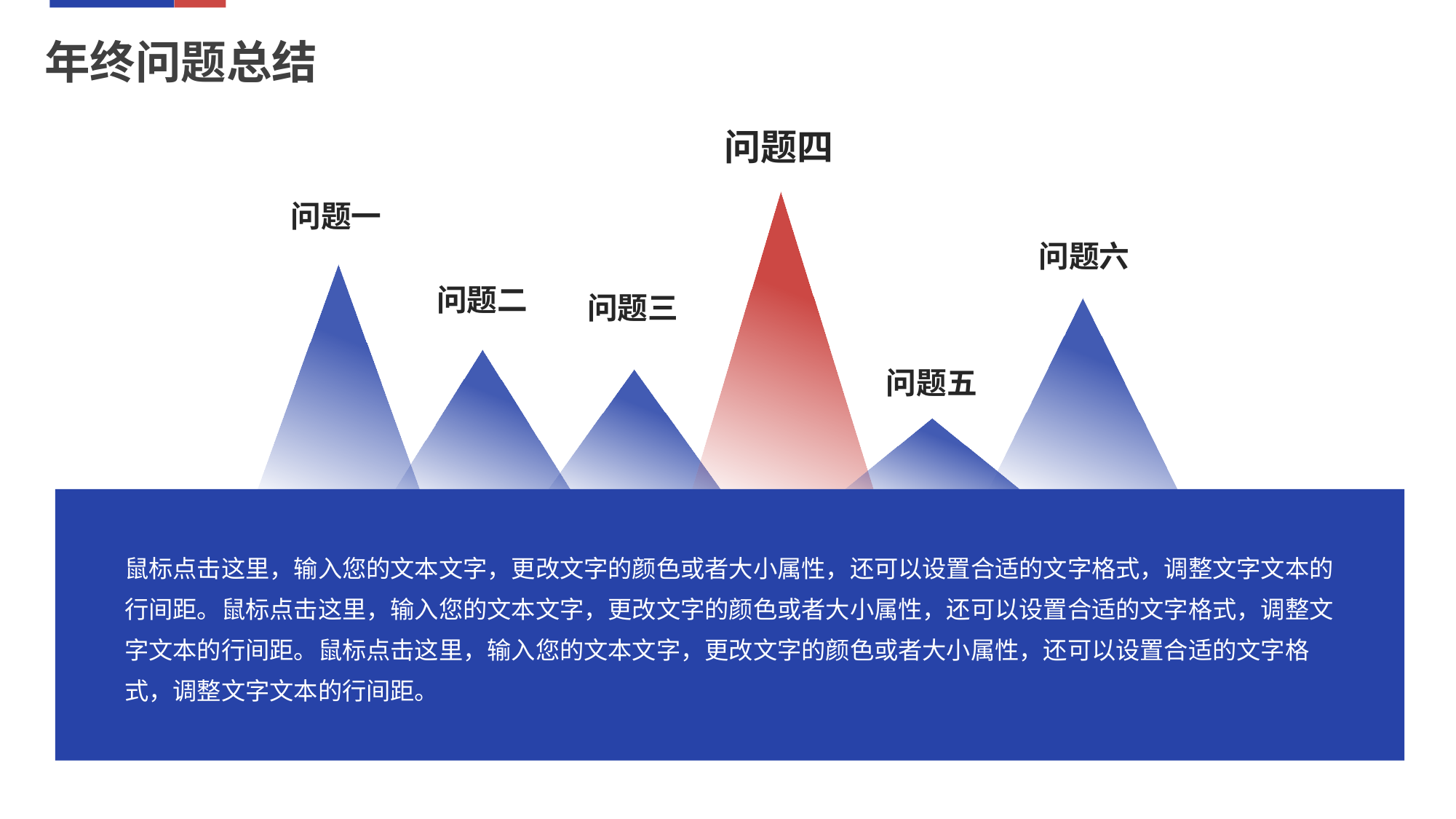

年终问题总结
问题四
问题一

问题六

问题二
问题三

问题五

鼠标点击这里，输入您的文本文字，更改文字的颜色或者大小属性，还可以设置合适的文字格式，调整文字文本的行间距。鼠标点击这里，输入您的文本文字，更改文字的颜色或者大小属性，还可以设置合适的文字格式，调整文字文本的行间距。鼠标点击这里，输入您的文本文字，更改文字的颜色或者大小属性，还可以设置合适的文字格式，调整文字文本的行间距。